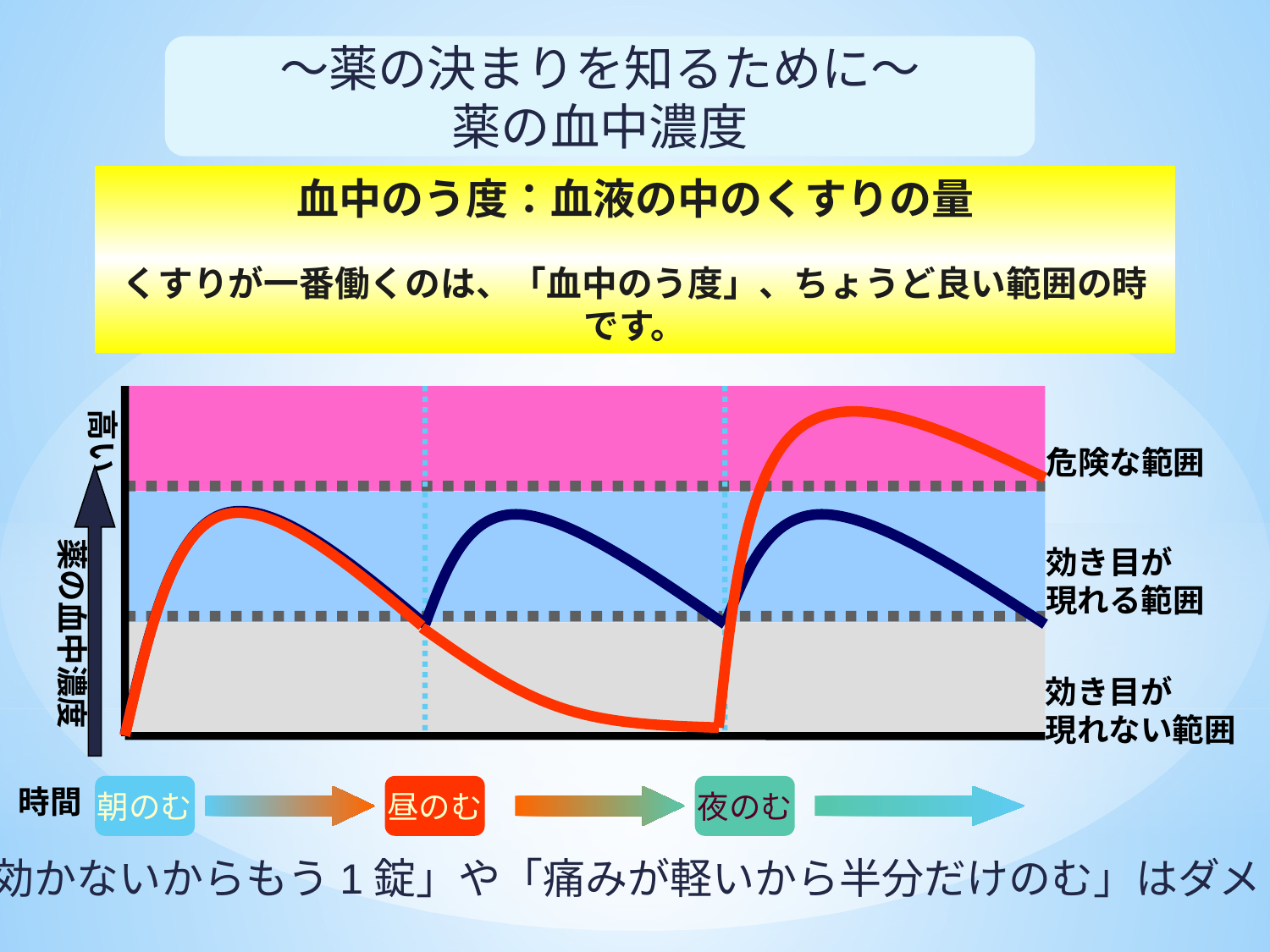

～薬の決まりを知るために～
薬の血中濃度

血中のう度：血液の中のくすりの量

くすりが一番働くのは、「血中のう度」、ちょうど良い範囲の時です。

高い
危険な範囲

薬の血中濃度
効き目が
現れる範囲
効き目が
現れない範囲
時間
朝のむ
昼のむ
夜のむ

「効かないからもう1錠」や「痛みが軽いから半分だけのむ」はダメ！！